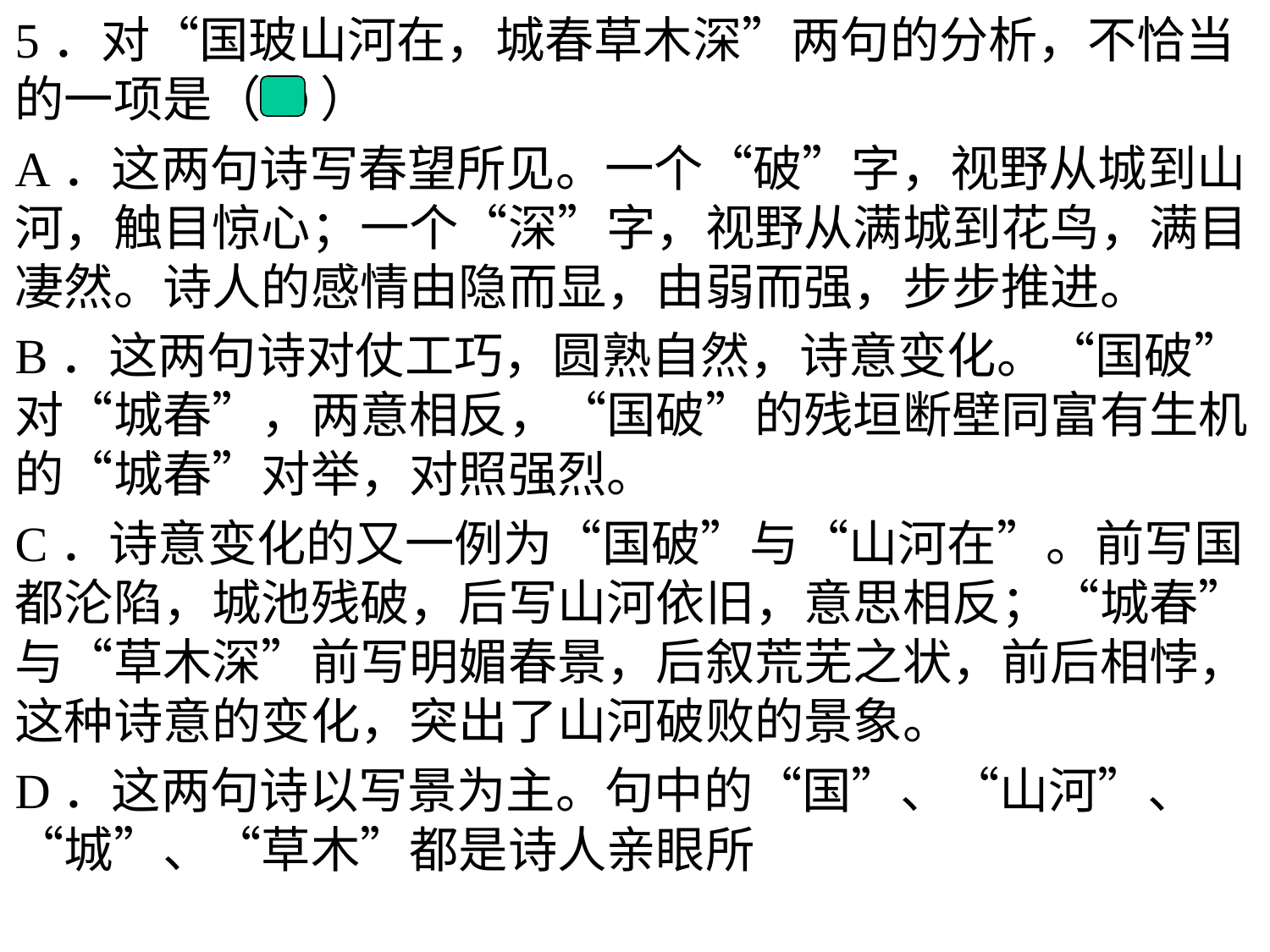

5．对“国玻山河在，城春草木深”两句的分析，不恰当的一项是（D）
A．这两句诗写春望所见。一个“破”字，视野从城到山河，触目惊心；一个“深”字，视野从满城到花鸟，满目凄然。诗人的感情由隐而显，由弱而强，步步推进。
B．这两句诗对仗工巧，圆熟自然，诗意变化。“国破”对“城春”，两意相反，“国破”的残垣断壁同富有生机的“城春”对举，对照强烈。
C．诗意变化的又一例为“国破”与“山河在”。前写国都沦陷，城池残破，后写山河依旧，意思相反；“城春”与“草木深”前写明媚春景，后叙荒芜之状，前后相悖，这种诗意的变化，突出了山河破败的景象。
D．这两句诗以写景为主。句中的“国”、“山河”、“城”、“草木”都是诗人亲眼所